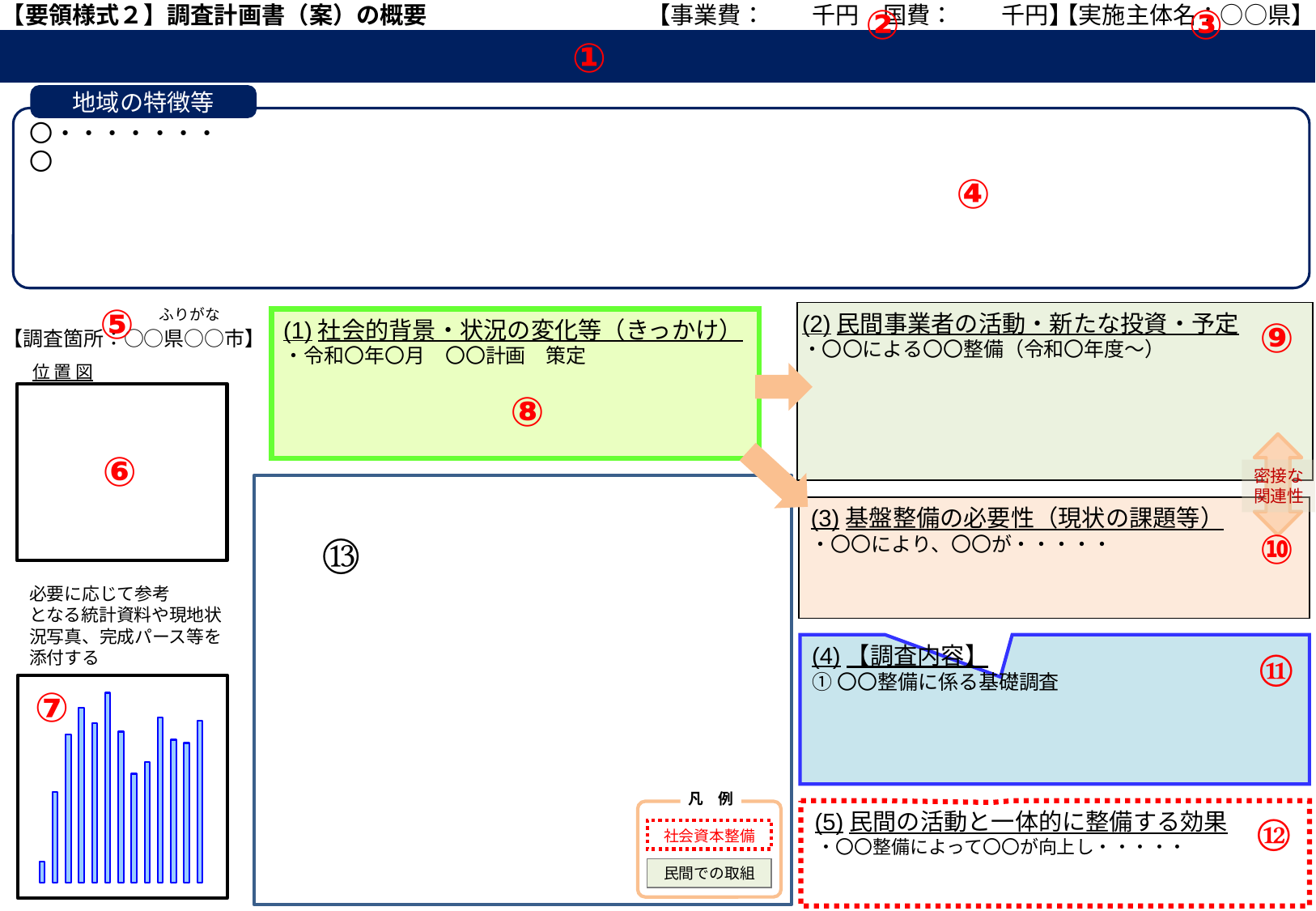

【要領様式２】調査計画書（案）の概要
【事業費：　　千円　国費：　　千円】
【実施主体名：○○県】
②
③
①

地域の特徴等
〇・・・・・・・
〇
④
⑤
(2)民間事業者の活動・新たな投資・予定
・〇〇による〇〇整備（令和〇年度～）

ふりがな
⑨
(1)社会的背景・状況の変化等（きっかけ）
・令和〇年〇月　〇〇計画　策定

【調査箇所：○○県○○市】
位 置 図

⑧
一途を必ず

⑥

密接な
関連性

(3)基盤整備の必要性（現状の課題等）
・〇〇により、〇〇が・・・・・

⑩
⑬
必要に応じて参考
となる統計資料や現地状況写真、完成パース等を添付する
(4)【調査内容】
①〇〇整備に係る基礎調査

⑪
⑦

### Chart

| Category | #REF! |
|---|---|
| 9月 | 208.0 |
| 10月 | 873.0 |
| 11月 | 1430.0 |
| 12月 | 1686.0 |
| 1月 | 1539.0 |
| 2月 | 1830.0 |
| 12月 | 1456.0 |
| 1月 | 1051.0 |
| 2月 | 1161.0 |
| 3月 | 1594.0 |
| 4月 | 1378.0 |
| 5月 | 1347.0 |
| 6月 | 1563.0 |
凡　例

社会資本整備
民間での取組
 (5)民間の活動と一体的に整備する効果
 ・〇〇整備によって〇〇が向上し・・・・・
⑫